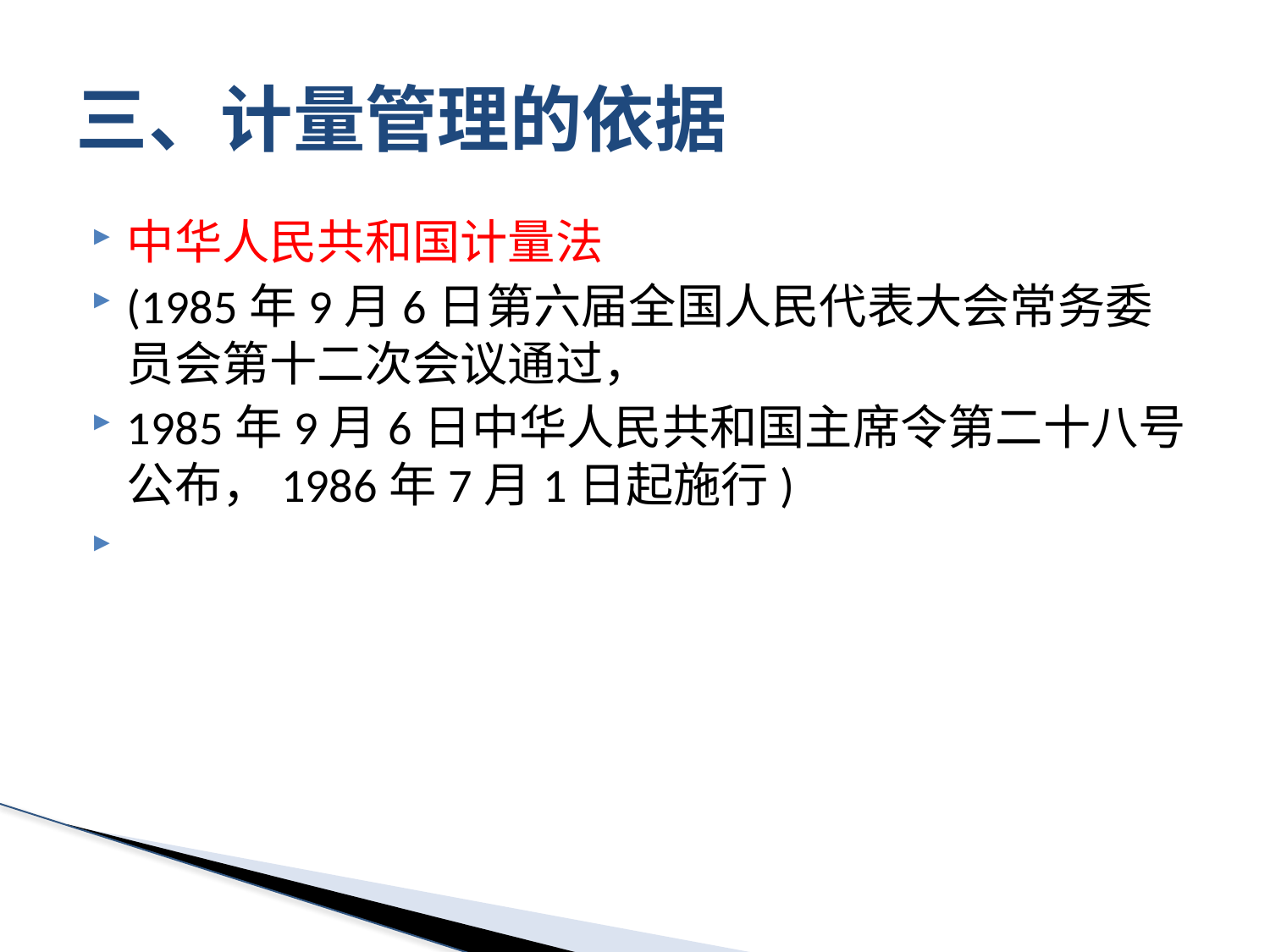

# 三、计量管理的依据
中华人民共和国计量法
(1985年9月6日第六届全国人民代表大会常务委员会第十二次会议通过，
1985年9月6日中华人民共和国主席令第二十八号公布，1986年7月1日起施行)